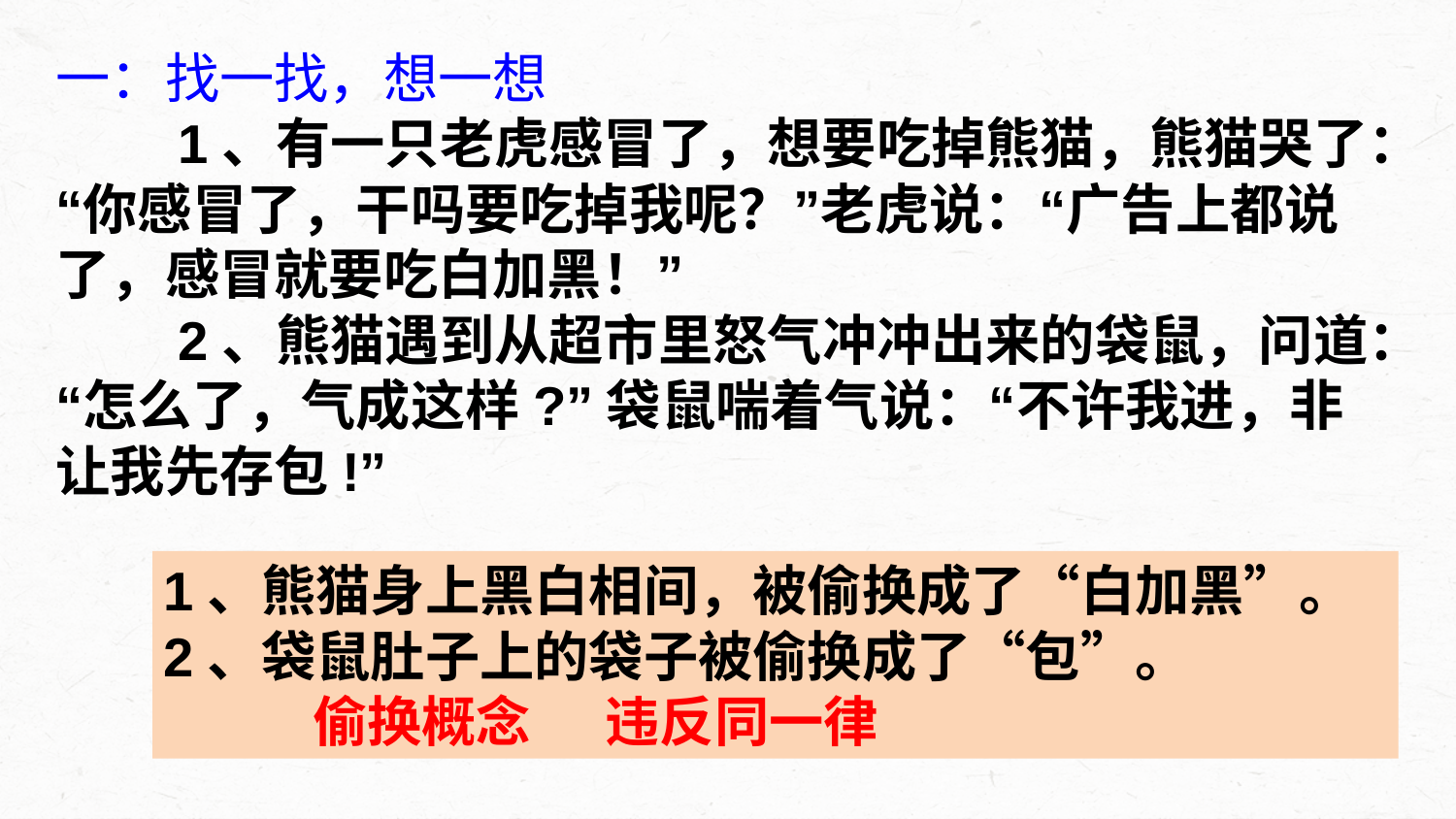

一：找一找，想一想
        1、有一只老虎感冒了，想要吃掉熊猫，熊猫哭了：“你感冒了，干吗要吃掉我呢？”老虎说：“广告上都说了，感冒就要吃白加黑！”
        2、熊猫遇到从超市里怒气冲冲出来的袋鼠，问道：“怎么了，气成这样?”袋鼠喘着气说：“不许我进，非让我先存包!”

1、熊猫身上黑白相间，被偷换成了“白加黑”。
2、袋鼠肚子上的袋子被偷换成了“包”。
           偷换概念      违反同一律